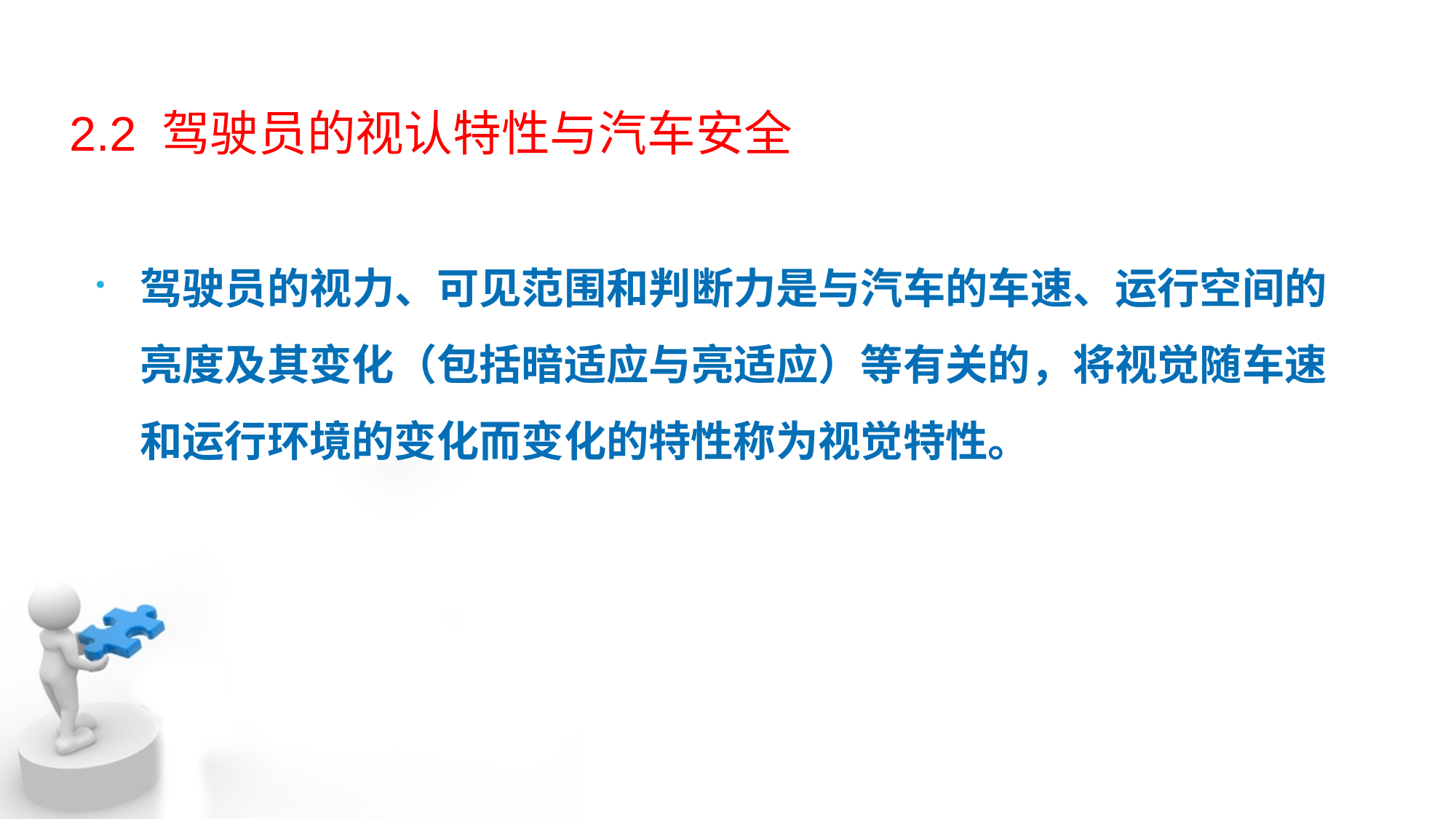

# 2.2 驾驶员的视认特性与汽车安全
驾驶员的视力、可见范围和判断力是与汽车的车速、运行空间的亮度及其变化（包括暗适应与亮适应）等有关的，将视觉随车速和运行环境的变化而变化的特性称为视觉特性。